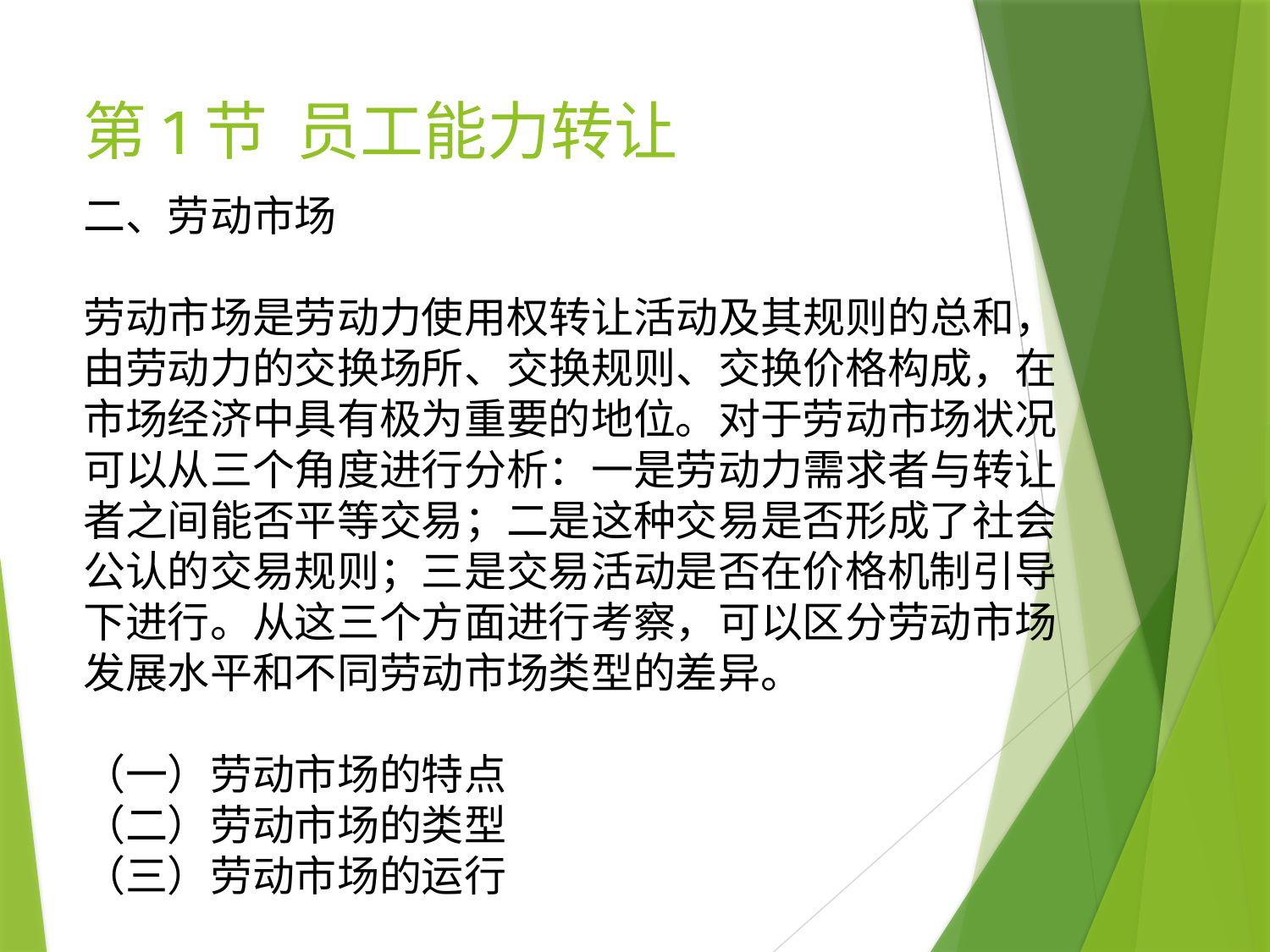

# 第1节  员工能力转让
二、劳动市场

劳动市场是劳动力使用权转让活动及其规则的总和，由劳动力的交换场所、交换规则、交换价格构成，在市场经济中具有极为重要的地位。对于劳动市场状况可以从三个角度进行分析：一是劳动力需求者与转让者之间能否平等交易；二是这种交易是否形成了社会公认的交易规则；三是交易活动是否在价格机制引导下进行。从这三个方面进行考察，可以区分劳动市场发展水平和不同劳动市场类型的差异。

（一）劳动市场的特点
（二）劳动市场的类型
（三）劳动市场的运行